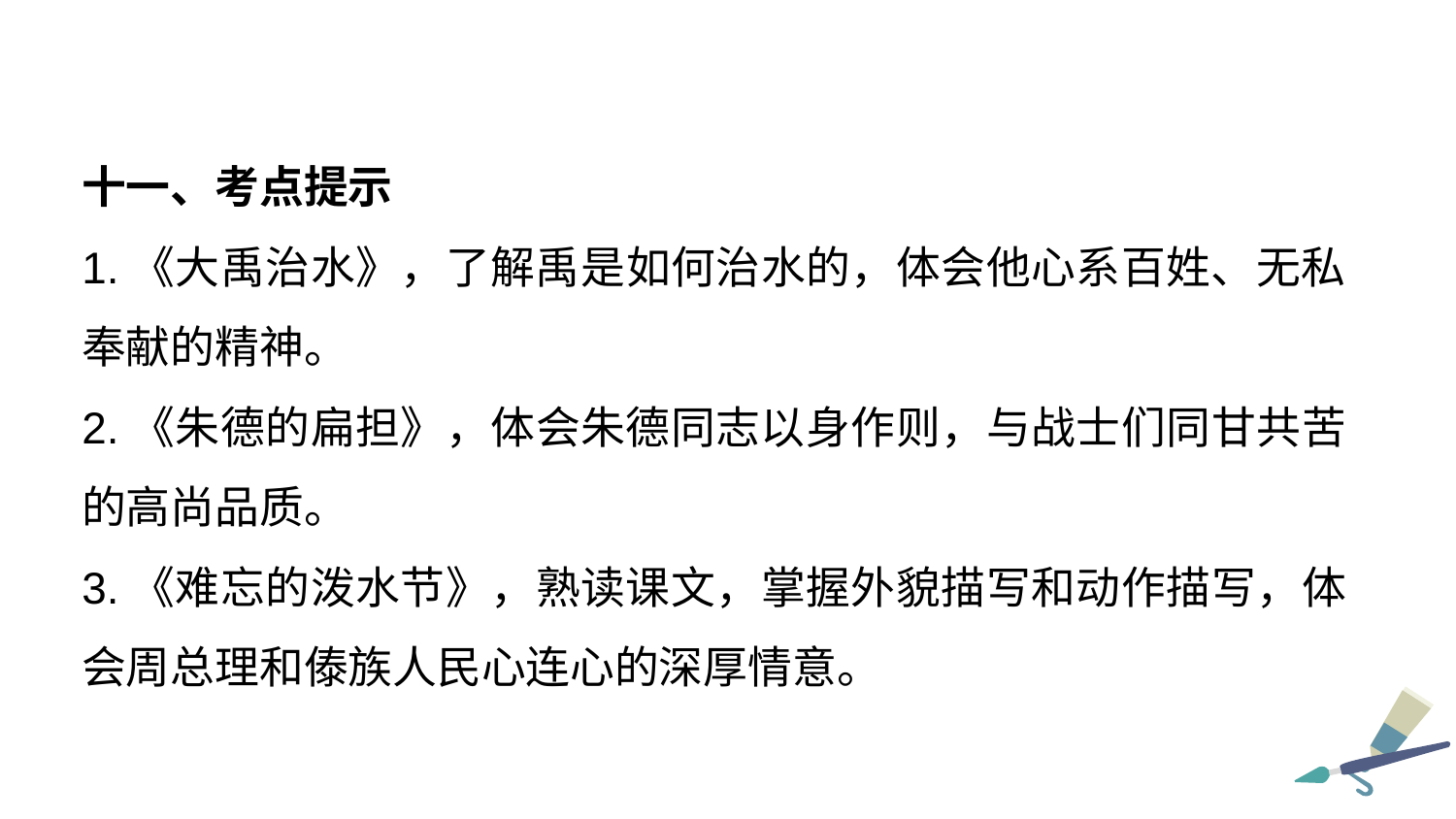

十一、考点提示
1.《大禹治水》，了解禹是如何治水的，体会他心系百姓、无私奉献的精神。
2.《朱德的扁担》，体会朱德同志以身作则，与战士们同甘共苦的高尚品质。
3.《难忘的泼水节》，熟读课文，掌握外貌描写和动作描写，体会周总理和傣族人民心连心的深厚情意。